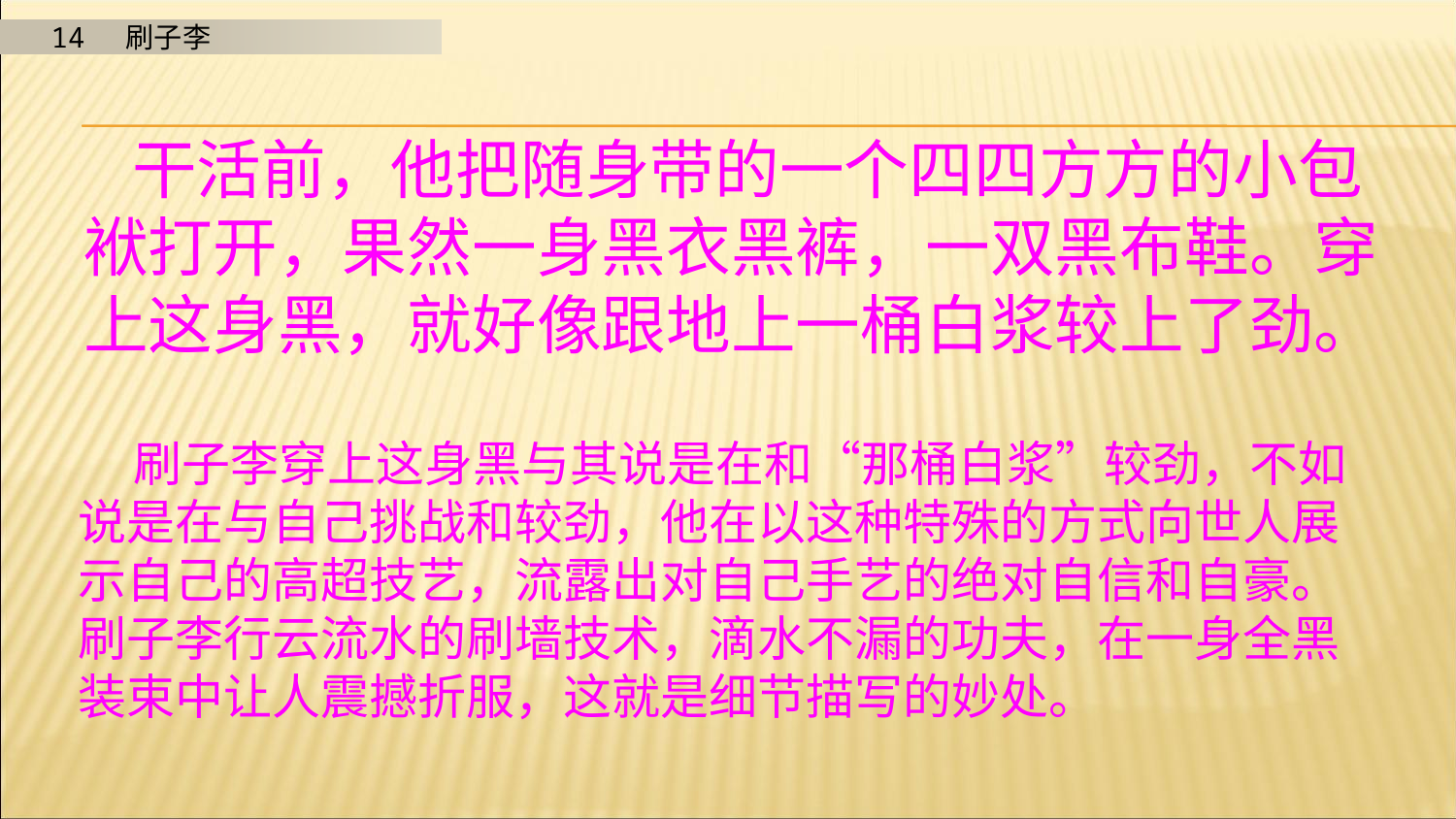

干活前，他把随身带的一个四四方方的小包袱打开，果然一身黑衣黑裤，一双黑布鞋。穿上这身黑，就好像跟地上一桶白浆较上了劲。
    刷子李穿上这身黑与其说是在和“那桶白浆”较劲，不如说是在与自己挑战和较劲，他在以这种特殊的方式向世人展示自己的高超技艺，流露出对自己手艺的绝对自信和自豪。刷子李行云流水的刷墙技术，滴水不漏的功夫，在一身全黑装束中让人震撼折服，这就是细节描写的妙处。